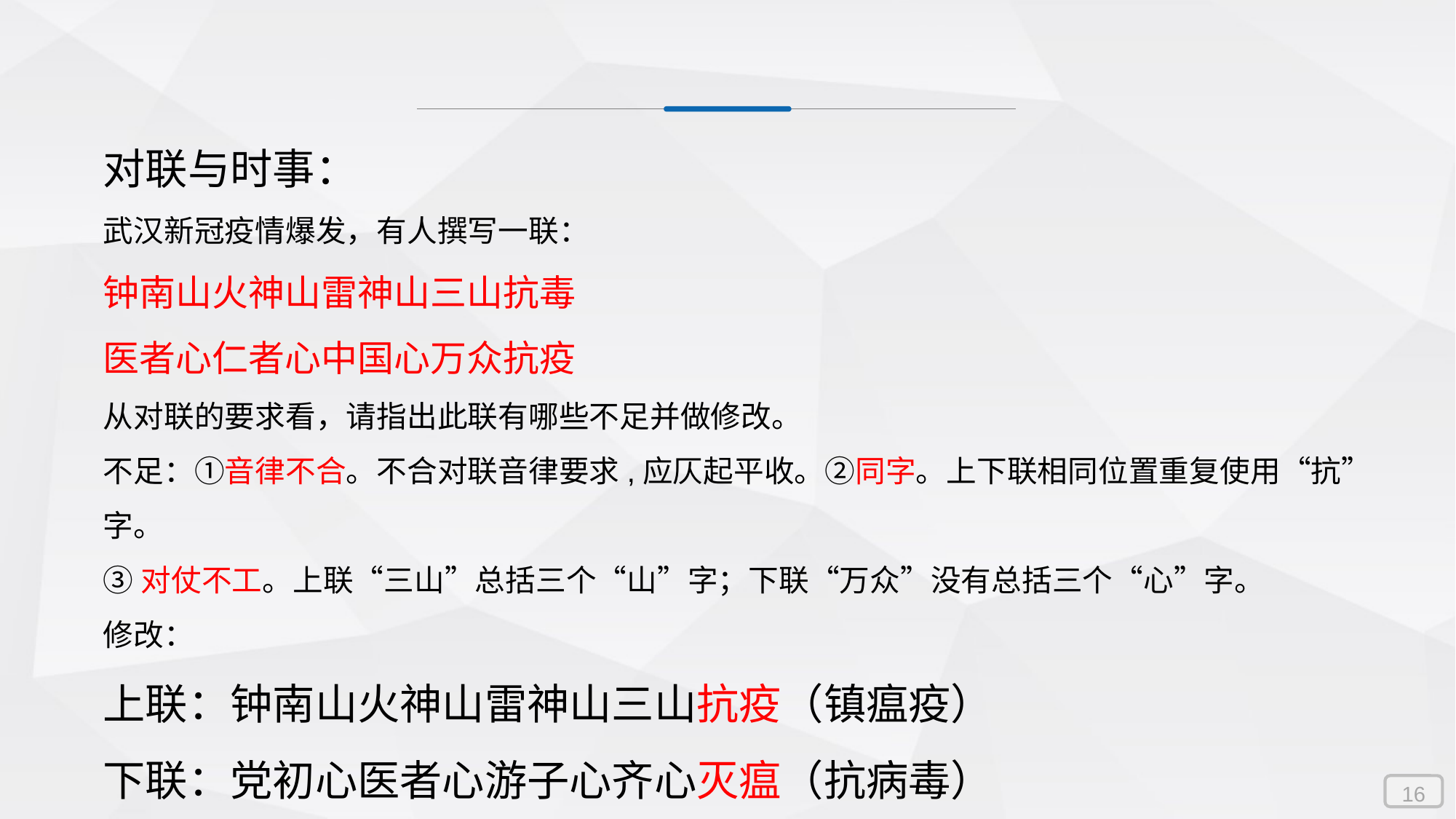

对联与时事：
武汉新冠疫情爆发，有人撰写一联：
钟南山火神山雷神山三山抗毒
医者心仁者心中国心万众抗疫
从对联的要求看，请指出此联有哪些不足并做修改。
不足：①音律不合。不合对联音律要求,应仄起平收。②同字。上下联相同位置重复使用“抗”字。
③对仗不工。上联“三山”总括三个“山”字；下联“万众”没有总括三个“心”字。
修改：
上联：钟南山火神山雷神山三山抗疫（镇瘟疫）
下联：党初心医者心游子心齐心灭瘟（抗病毒）